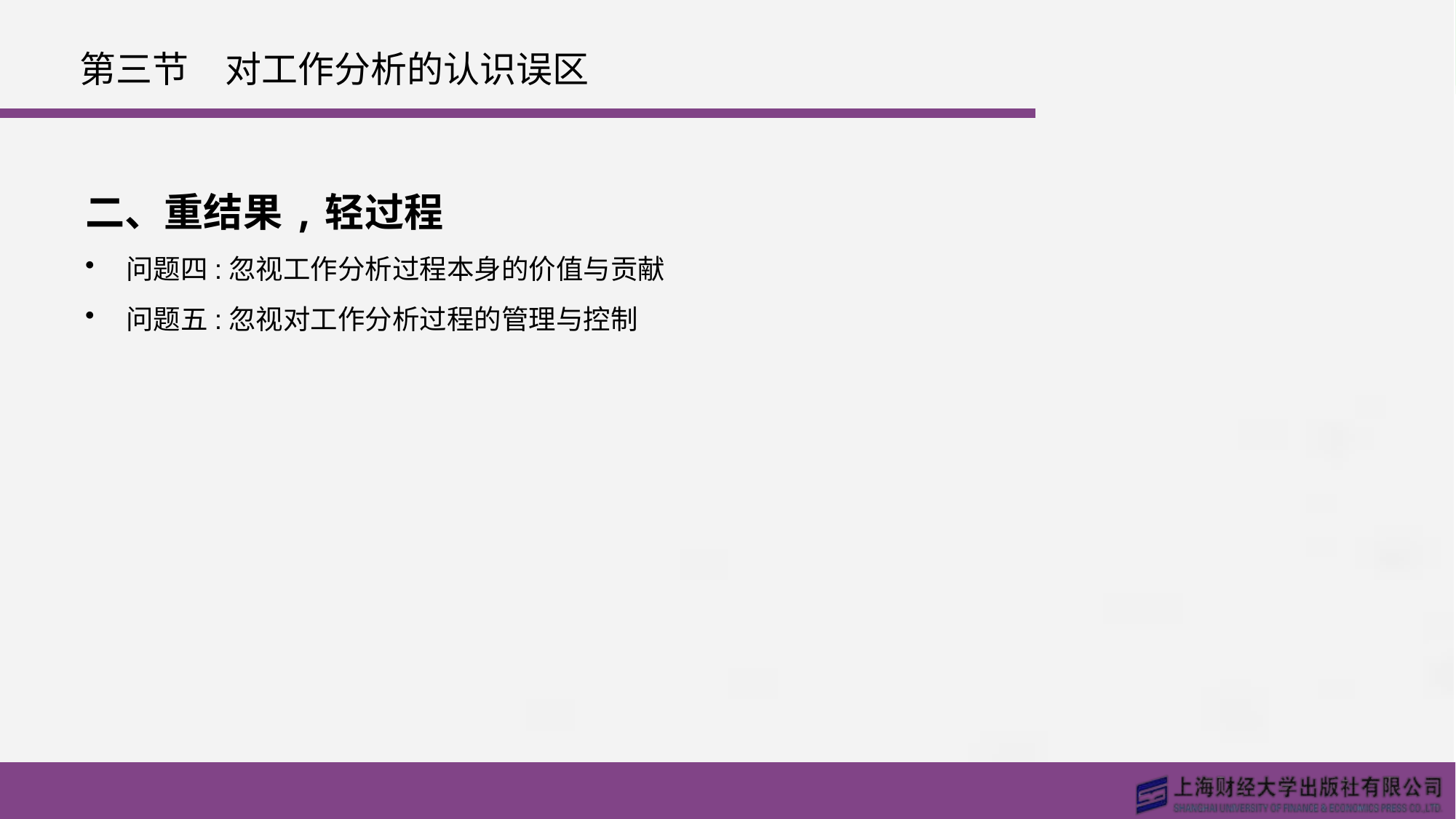

# 第三节　对工作分析的认识误区
二、重结果,轻过程
问题四:忽视工作分析过程本身的价值与贡献
问题五:忽视对工作分析过程的管理与控制